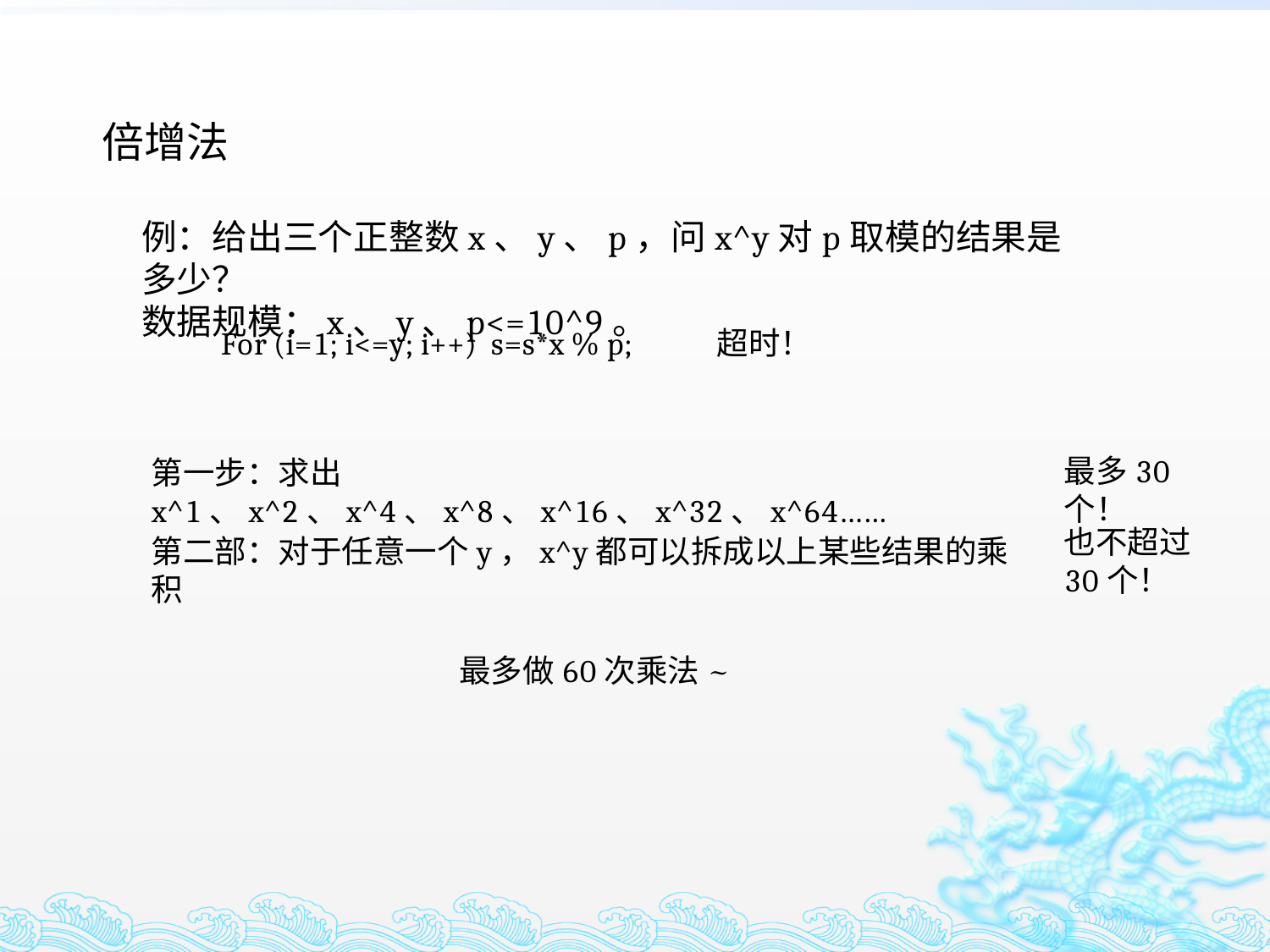

倍增法
例：给出三个正整数x、y、p，问x^y对p取模的结果是多少？
数据规模：x、y、p<=10^9。
For (i=1; i<=y; i++)  s=s*x % p;
超时！
最多30个！
第一步：求出x^1、x^2、x^4、x^8、x^16、x^32、x^64……
也不超过30个！
第二部：对于任意一个y，x^y都可以拆成以上某些结果的乘积
最多做60次乘法~